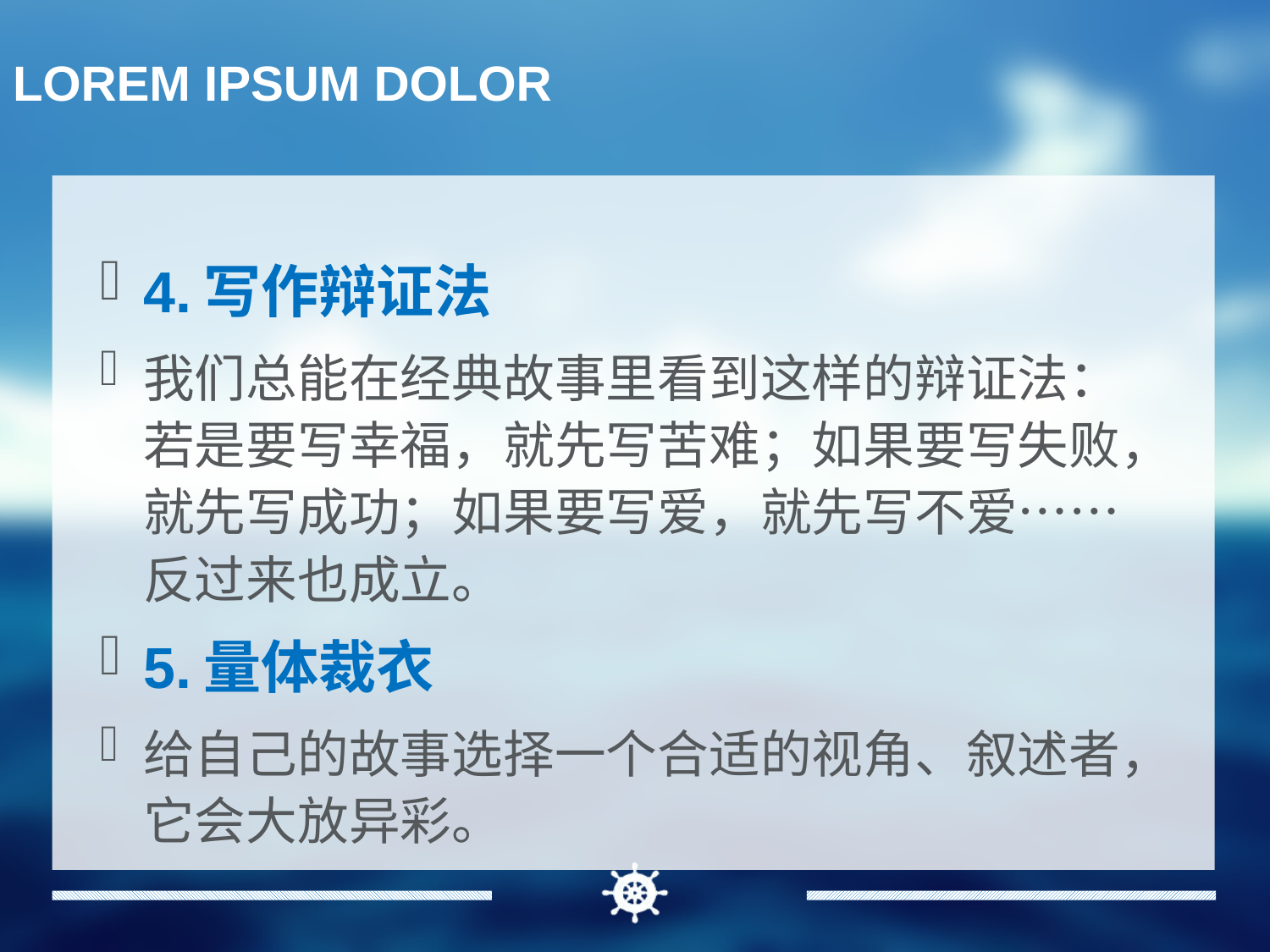

LOREM IPSUM DOLOR

4.写作辩证法
我们总能在经典故事里看到这样的辩证法：若是要写幸福，就先写苦难；如果要写失败，就先写成功；如果要写爱，就先写不爱……反过来也成立。
5.量体裁衣
给自己的故事选择一个合适的视角、叙述者，它会大放异彩。